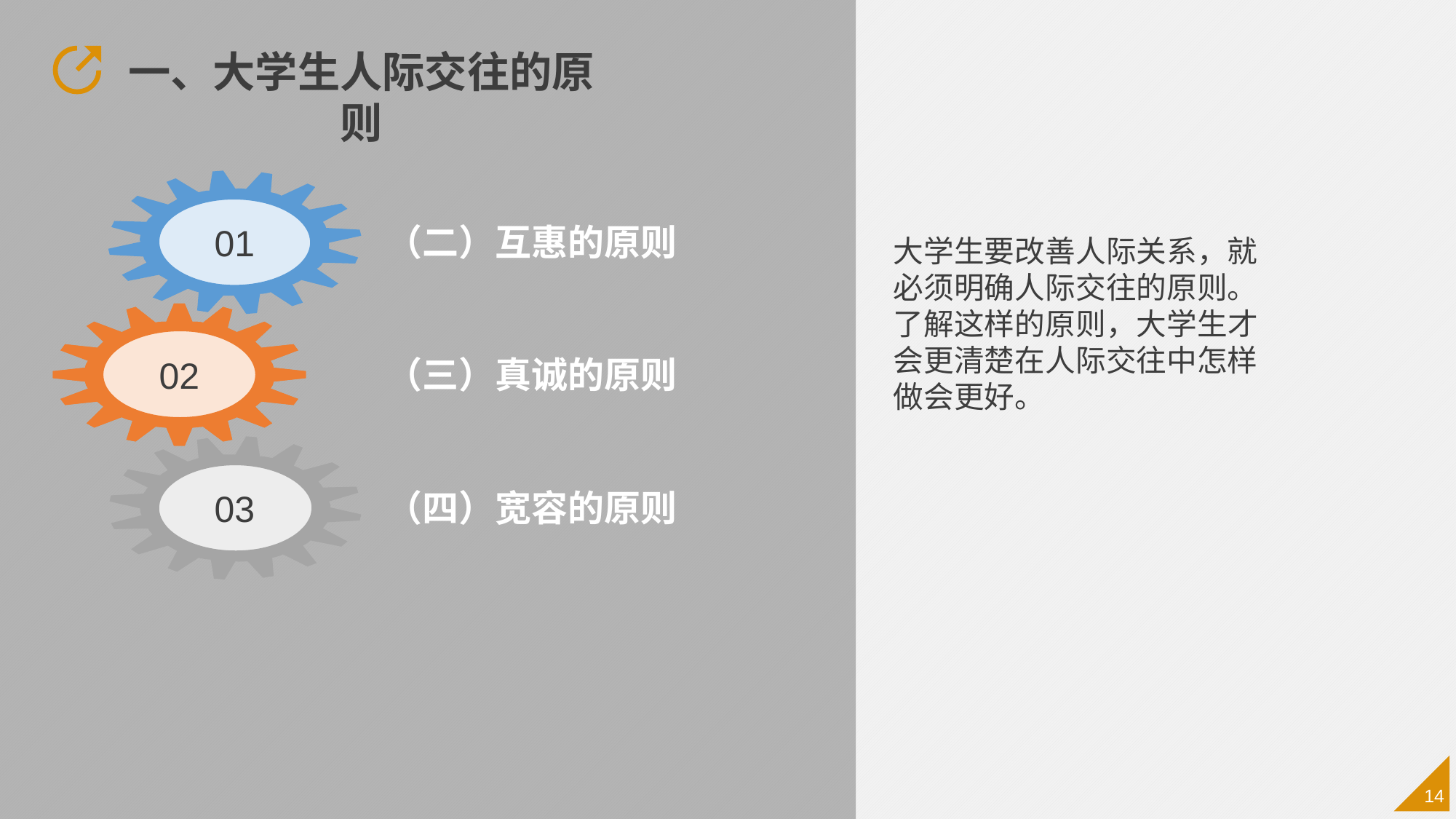

一、大学生人际交往的原则

（二）互惠的原则
01

（三）真诚的原则
02

（四）宽容的原则
03
大学生要改善人际关系，就必须明确人际交往的原则。了解这样的原则，大学生才会更清楚在人际交往中怎样做会更好。